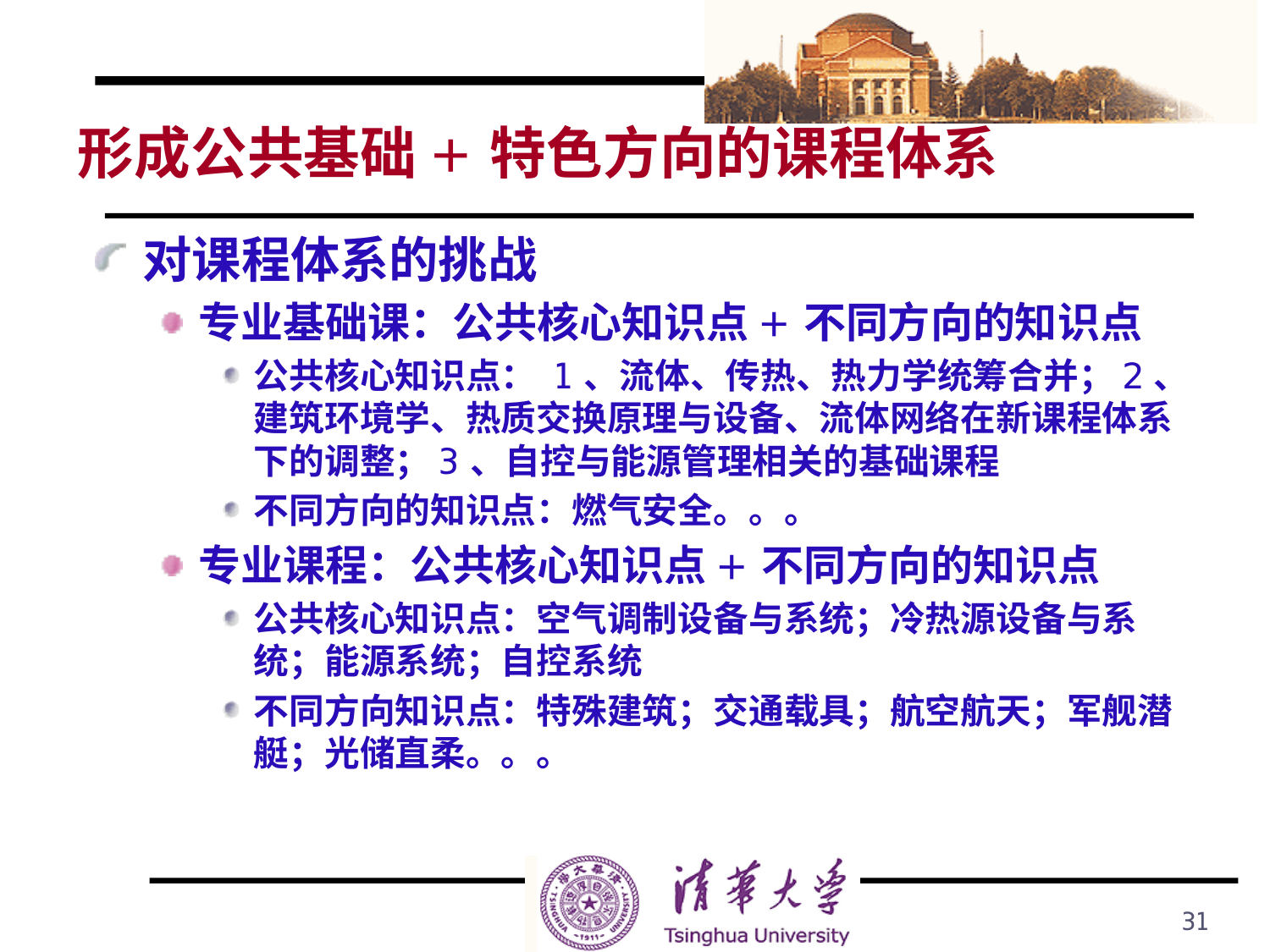

# 形成公共基础+特色方向的课程体系
对课程体系的挑战
专业基础课：公共核心知识点+不同方向的知识点
公共核心知识点： 1、流体、传热、热力学统筹合并；2、建筑环境学、热质交换原理与设备、流体网络在新课程体系下的调整；3、自控与能源管理相关的基础课程
不同方向的知识点：燃气安全。。。
专业课程：公共核心知识点+不同方向的知识点
公共核心知识点：空气调制设备与系统；冷热源设备与系统；能源系统；自控系统
不同方向知识点：特殊建筑；交通载具；航空航天；军舰潜艇；光储直柔。。。